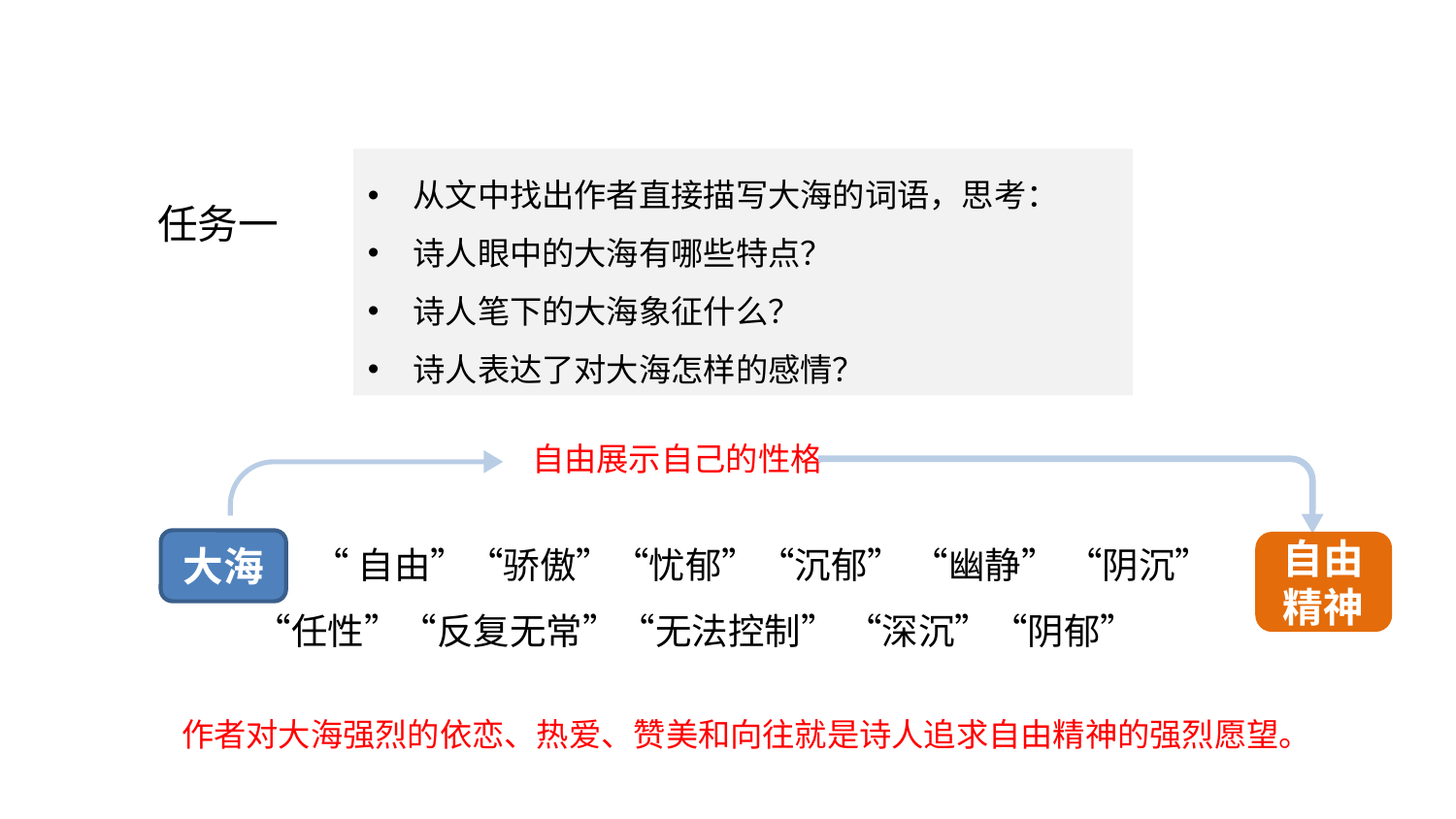

品读诗歌
从文中找出作者直接描写大海的词语，思考：
诗人眼中的大海有哪些特点？
诗人笔下的大海象征什么？
诗人表达了对大海怎样的感情？
任务一

 自由展示自己的性格

              “自由”“骄傲”“忧郁”“沉郁” “幽静” “阴沉”
       “任性”“反复无常”“无法控制” “深沉”“阴郁”
大海
自由精神
作者对大海强烈的依恋、热爱、赞美和向往就是诗人追求自由精神的强烈愿望。